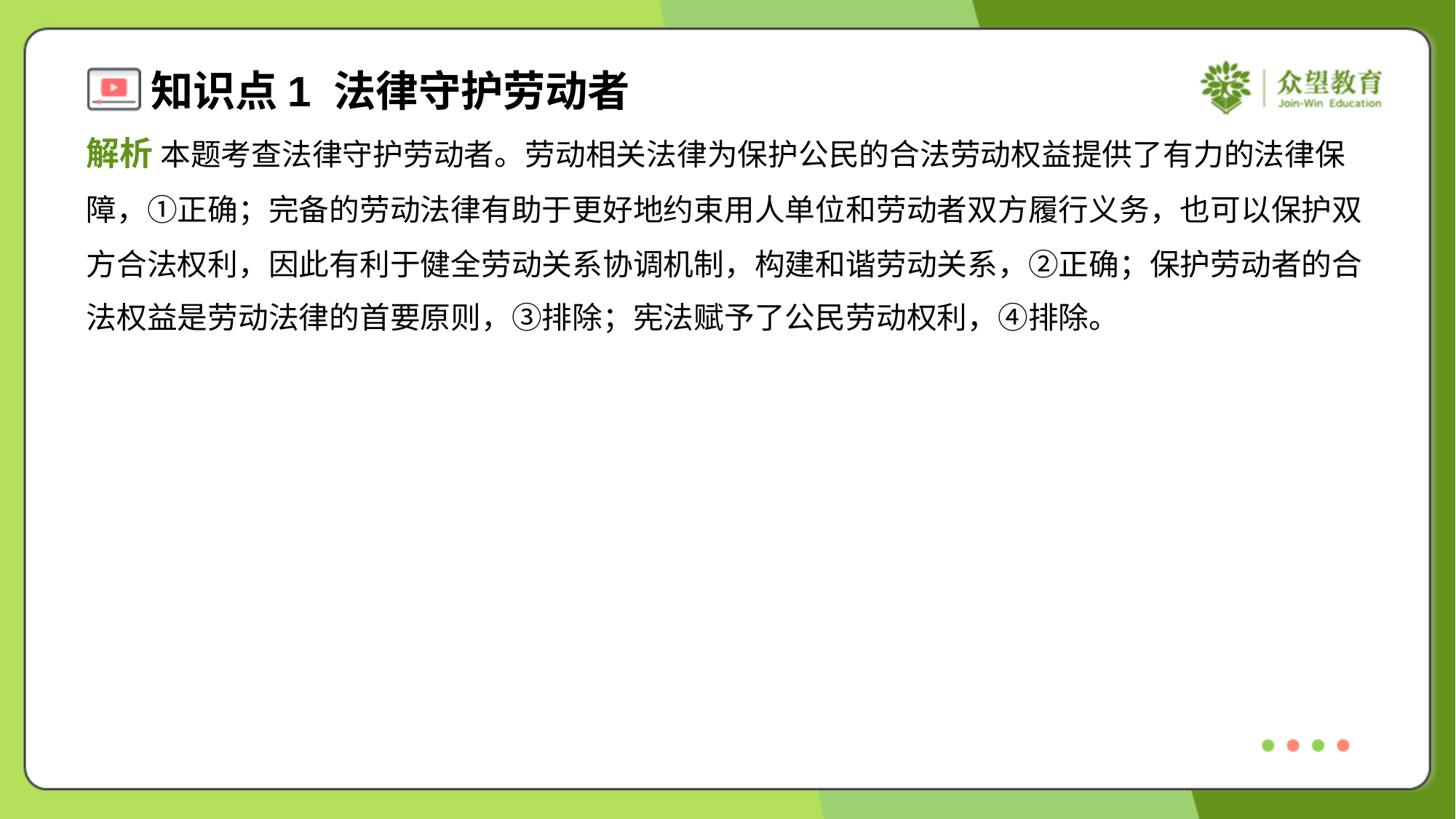

解析 本题考查法律守护劳动者。劳动相关法律为保护公民的合法劳动权益提供了有力的法律保
障，①正确；完备的劳动法律有助于更好地约束用人单位和劳动者双方履行义务，也可以保护双
方合法权利，因此有利于健全劳动关系协调机制，构建和谐劳动关系，②正确；保护劳动者的合
法权益是劳动法律的首要原则，③排除；宪法赋予了公民劳动权利，④排除。